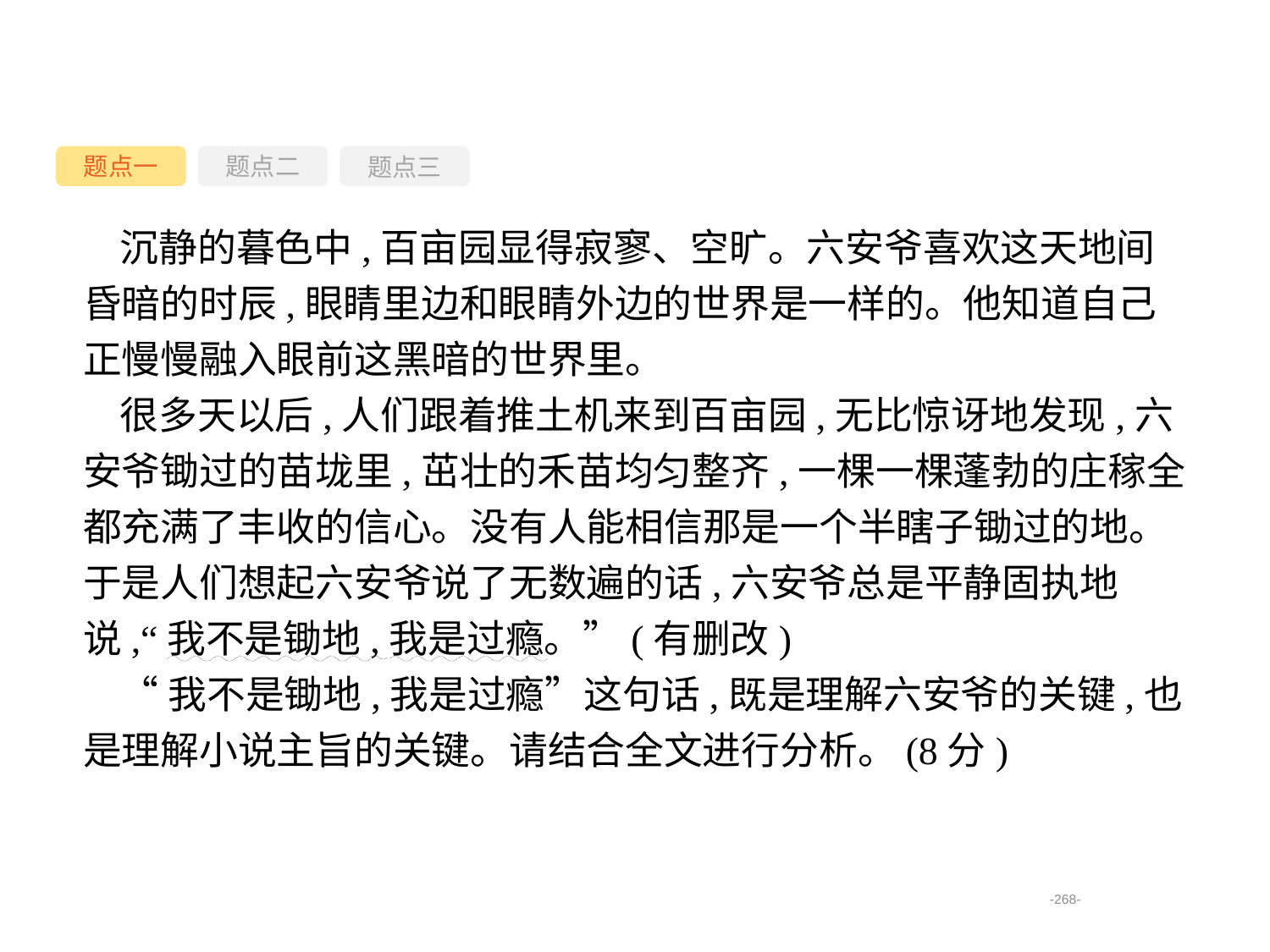

题点一
题点三
题点二
沉静的暮色中,百亩园显得寂寥、空旷。六安爷喜欢这天地间昏暗的时辰,眼睛里边和眼睛外边的世界是一样的。他知道自己正慢慢融入眼前这黑暗的世界里。
很多天以后,人们跟着推土机来到百亩园,无比惊讶地发现,六安爷锄过的苗垅里,茁壮的禾苗均匀整齐,一棵一棵蓬勃的庄稼全都充满了丰收的信心。没有人能相信那是一个半瞎子锄过的地。于是人们想起六安爷说了无数遍的话,六安爷总是平静固执地说,“我不是锄地,我是过瘾。”(有删改)
“我不是锄地,我是过瘾”这句话,既是理解六安爷的关键,也是理解小说主旨的关键。请结合全文进行分析。(8分)
-268-